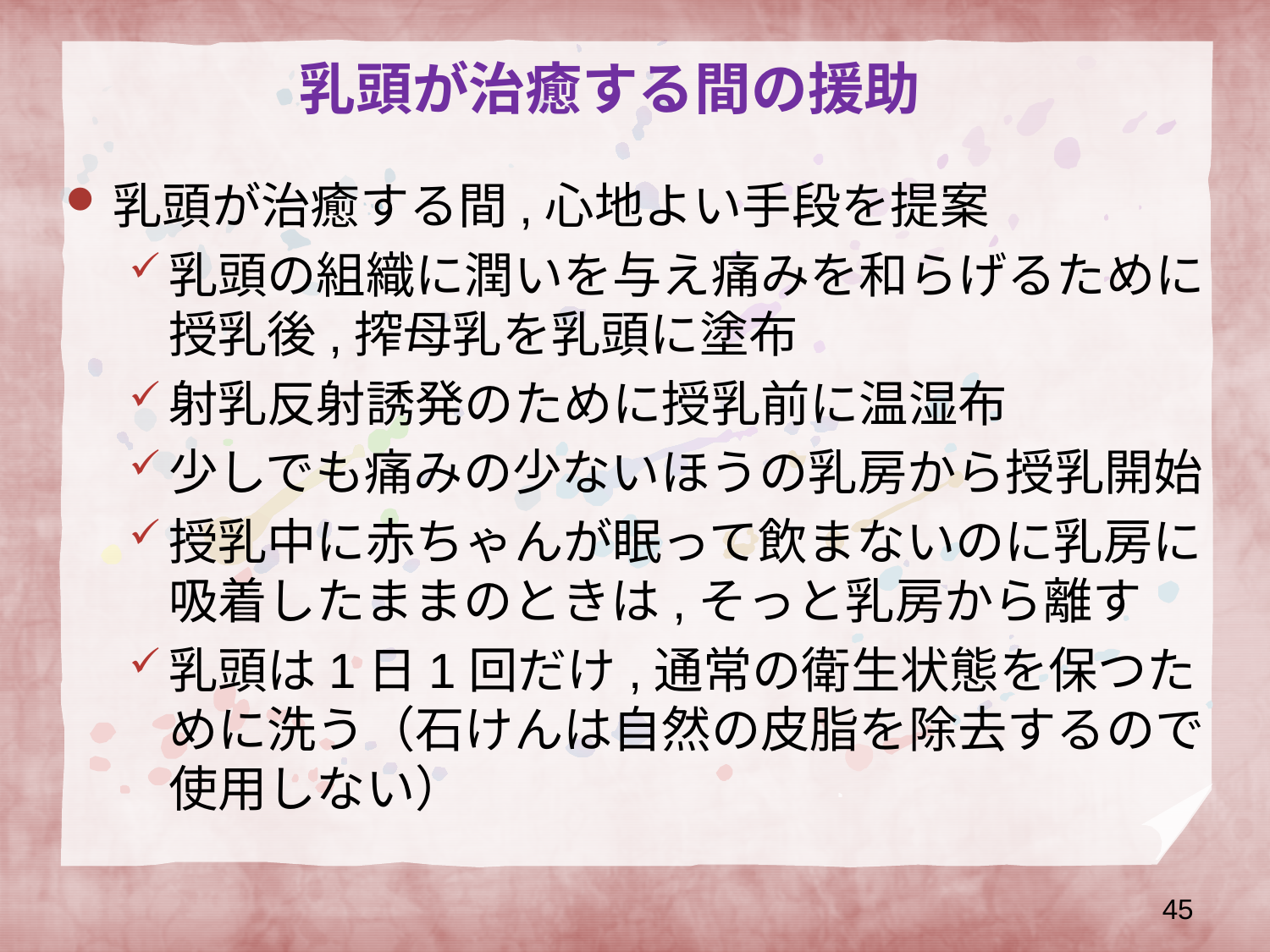

# 乳頭が治癒する間の援助
乳頭が治癒する間,心地よい手段を提案
乳頭の組織に潤いを与え痛みを和らげるために授乳後,搾母乳を乳頭に塗布
射乳反射誘発のために授乳前に温湿布
少しでも痛みの少ないほうの乳房から授乳開始
授乳中に赤ちゃんが眠って飲まないのに乳房に吸着したままのときは,そっと乳房から離す
乳頭は1日1回だけ,通常の衛生状態を保つために洗う（石けんは自然の皮脂を除去するので使用しない）

45